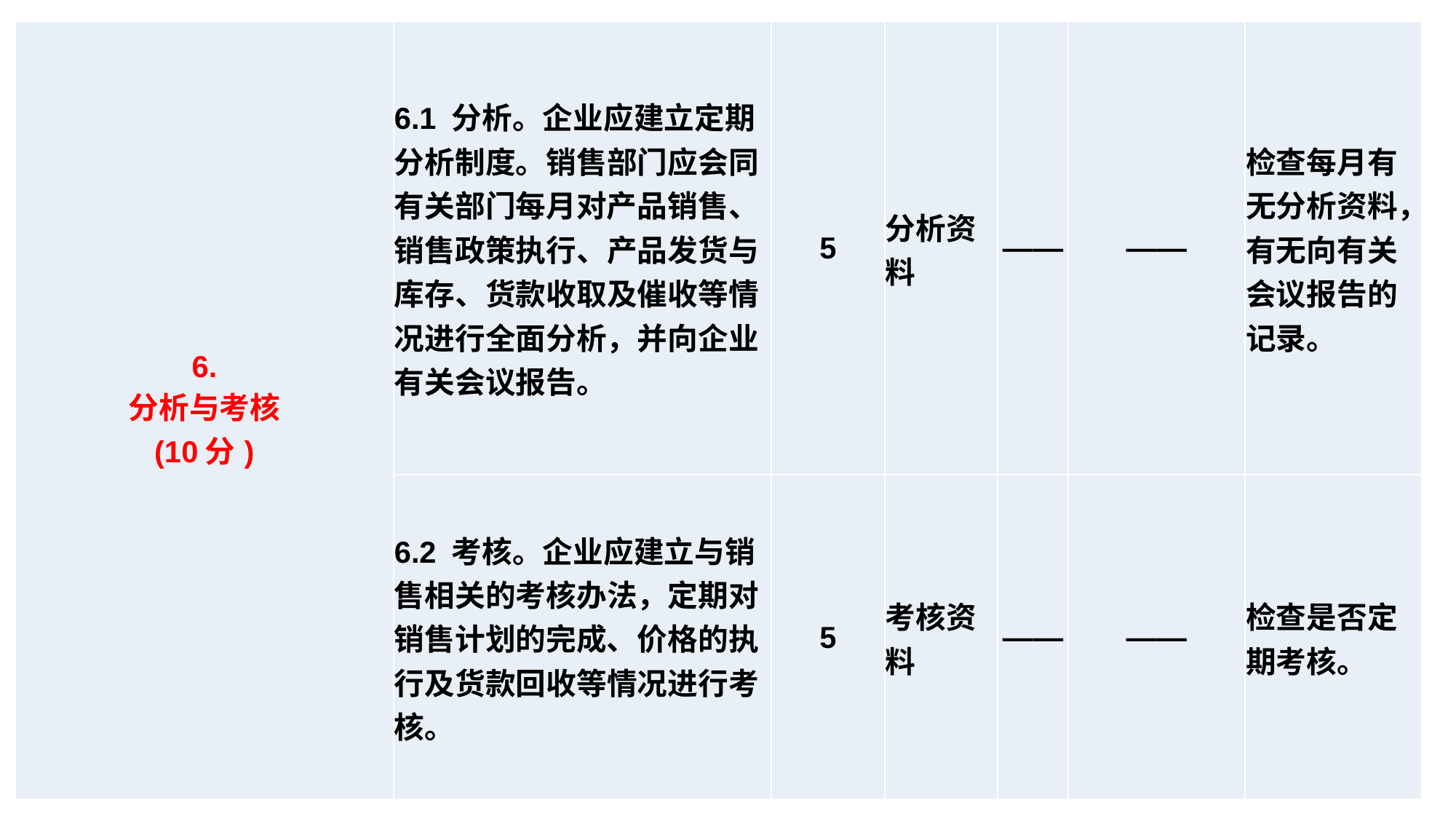

| 6. 分析与考核 (10分) | 6.1 分析。企业应建立定期分析制度。销售部门应会同有关部门每月对产品销售、销售政策执行、产品发货与库存、货款收取及催收等情况进行全面分析，并向企业有关会议报告。 | 5 | 分析资料 | —— | —— | 检查每月有无分析资料，有无向有关会议报告的记录。 |
| --- | --- | --- | --- | --- | --- | --- |
|  | 6.2 考核。企业应建立与销售相关的考核办法，定期对销售计划的完成、价格的执行及货款回收等情况进行考核。 | 5 | 考核资料 | —— | —— | 检查是否定期考核。 |